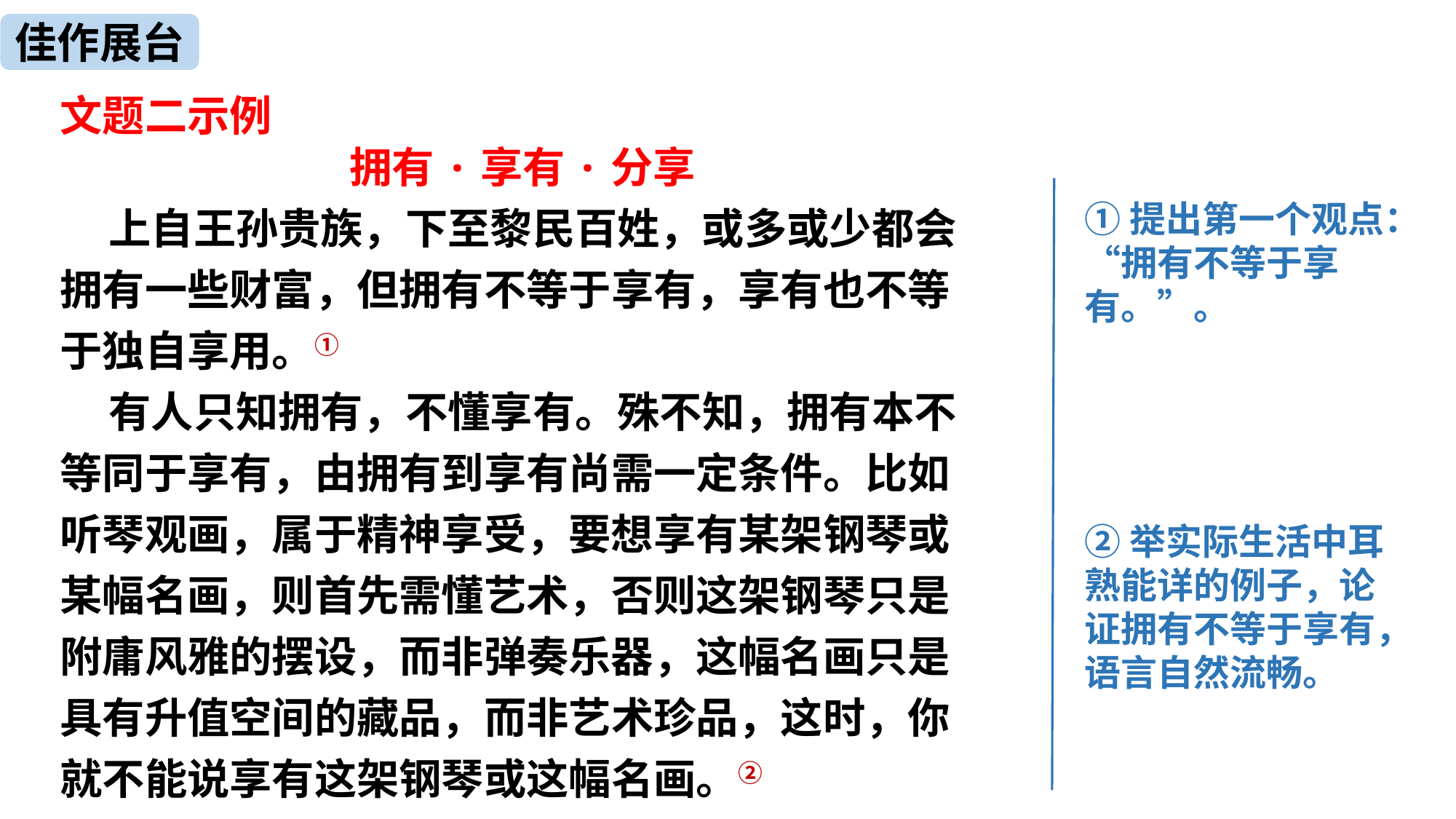

佳作展台
文题二示例
 拥有·享有·分享
    上自王孙贵族，下至黎民百姓，或多或少都会拥有一些财富，但拥有不等于享有，享有也不等于独自享用。①
    有人只知拥有，不懂享有。殊不知，拥有本不等同于享有，由拥有到享有尚需一定条件。比如听琴观画，属于精神享受，要想享有某架钢琴或某幅名画，则首先需懂艺术，否则这架钢琴只是附庸风雅的摆设，而非弹奏乐器，这幅名画只是具有升值空间的藏品，而非艺术珍品，这时，你就不能说享有这架钢琴或这幅名画。②
①提出第一个观点：“拥有不等于享有。”。
②举实际生活中耳熟能详的例子，论证拥有不等于享有，语言自然流畅。